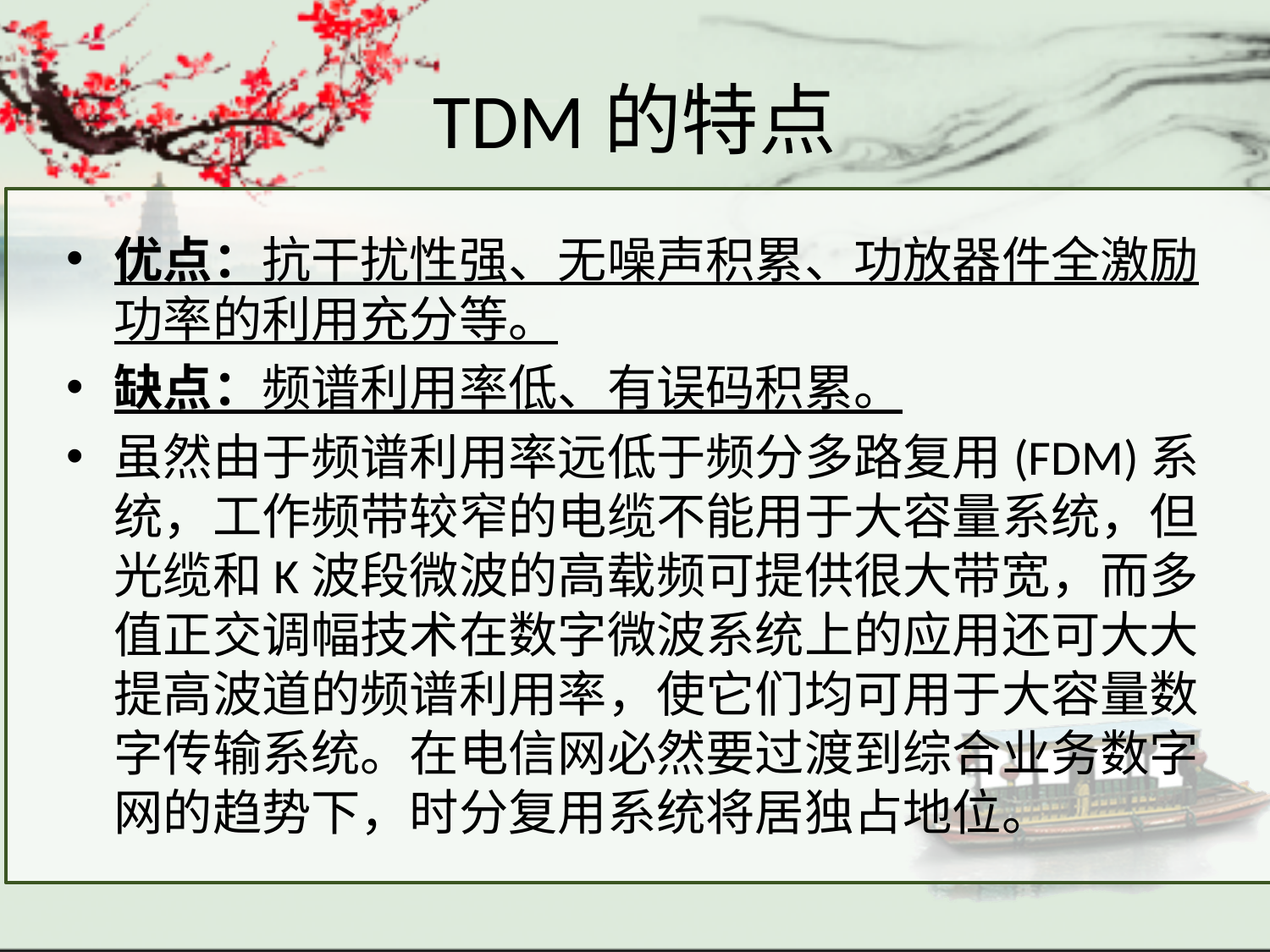

# TDM的特点

优点：抗干扰性强、无噪声积累、功放器件全激励功率的利用充分等。
缺点：频谱利用率低、有误码积累。
虽然由于频谱利用率远低于频分多路复用(FDM)系统，工作频带较窄的电缆不能用于大容量系统，但光缆和K波段微波的高载频可提供很大带宽，而多值正交调幅技术在数字微波系统上的应用还可大大提高波道的频谱利用率，使它们均可用于大容量数字传输系统。在电信网必然要过渡到综合业务数字网的趋势下，时分复用系统将居独占地位。